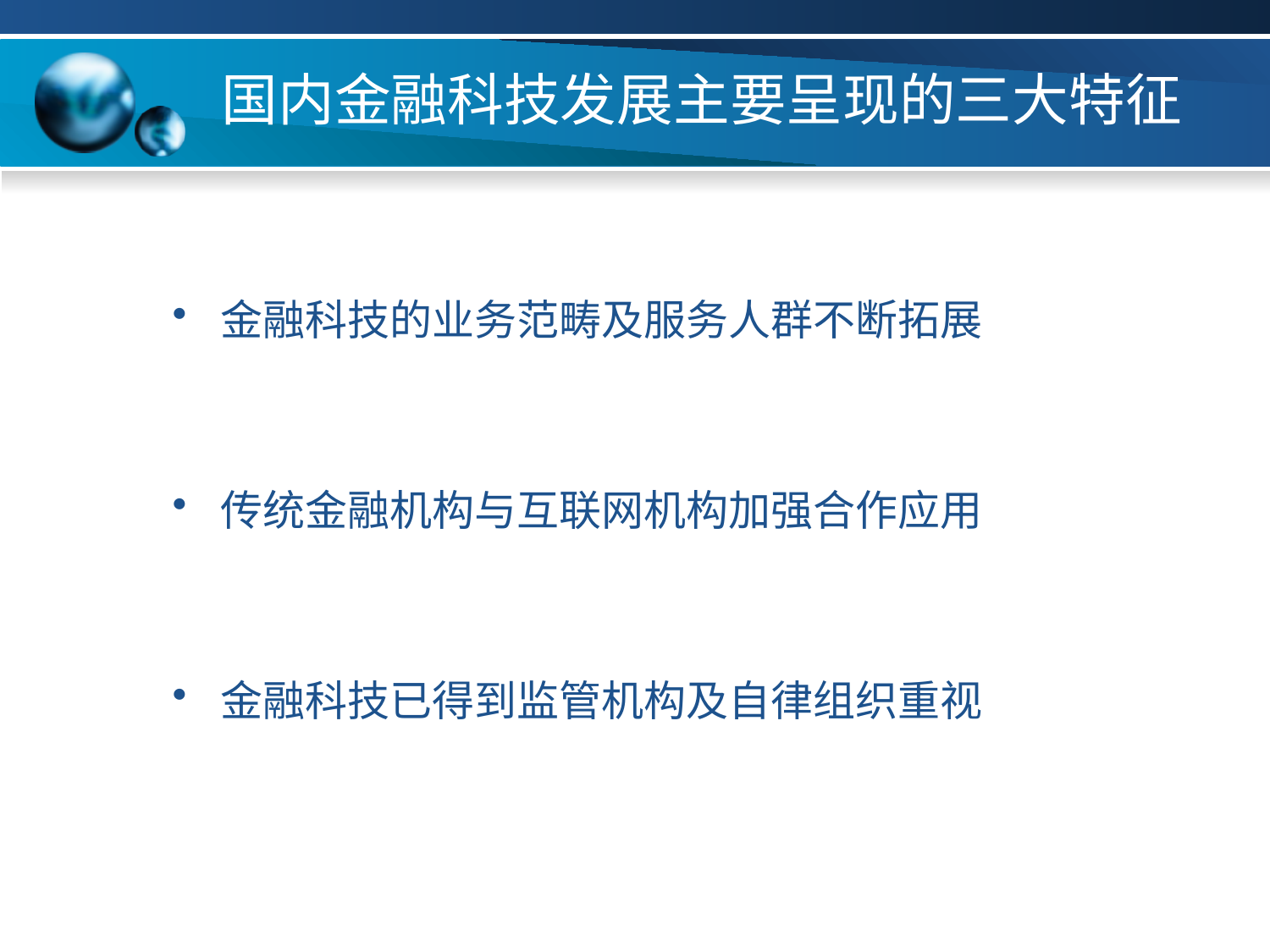

# 国内金融科技发展主要呈现的三大特征
金融科技的业务范畴及服务人群不断拓展
传统金融机构与互联网机构加强合作应用
金融科技已得到监管机构及自律组织重视